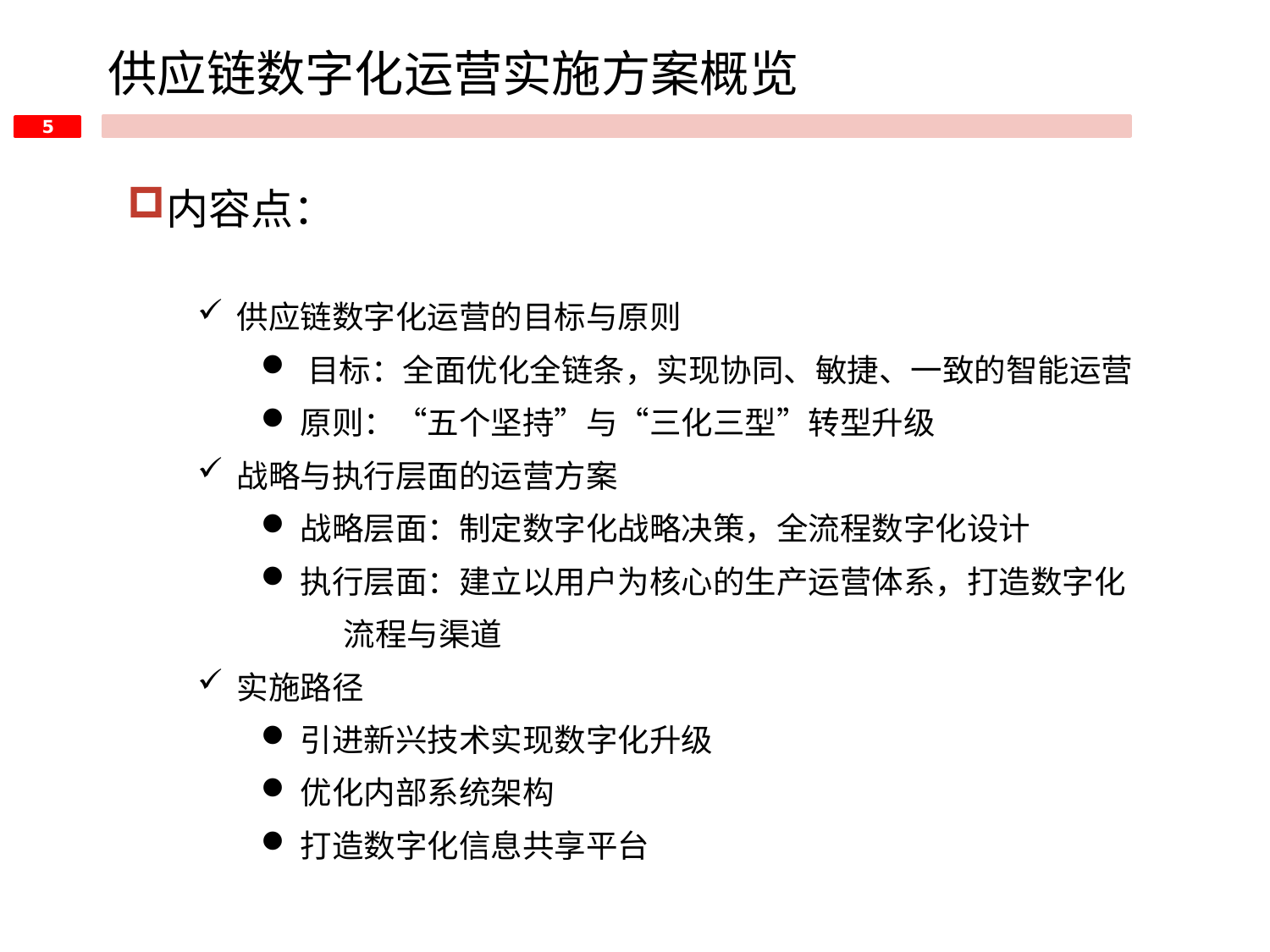

供应链数字化运营实施方案概览
5
内容点：
供应链数字化运营的目标与原则
 目标：全面优化全链条，实现协同、敏捷、一致的智能运营
原则：“五个坚持”与“三化三型”转型升级
战略与执行层面的运营方案
战略层面：制定数字化战略决策，全流程数字化设计
执行层面：建立以用户为核心的生产运营体系，打造数字化           流程与渠道
实施路径
引进新兴技术实现数字化升级
优化内部系统架构
打造数字化信息共享平台